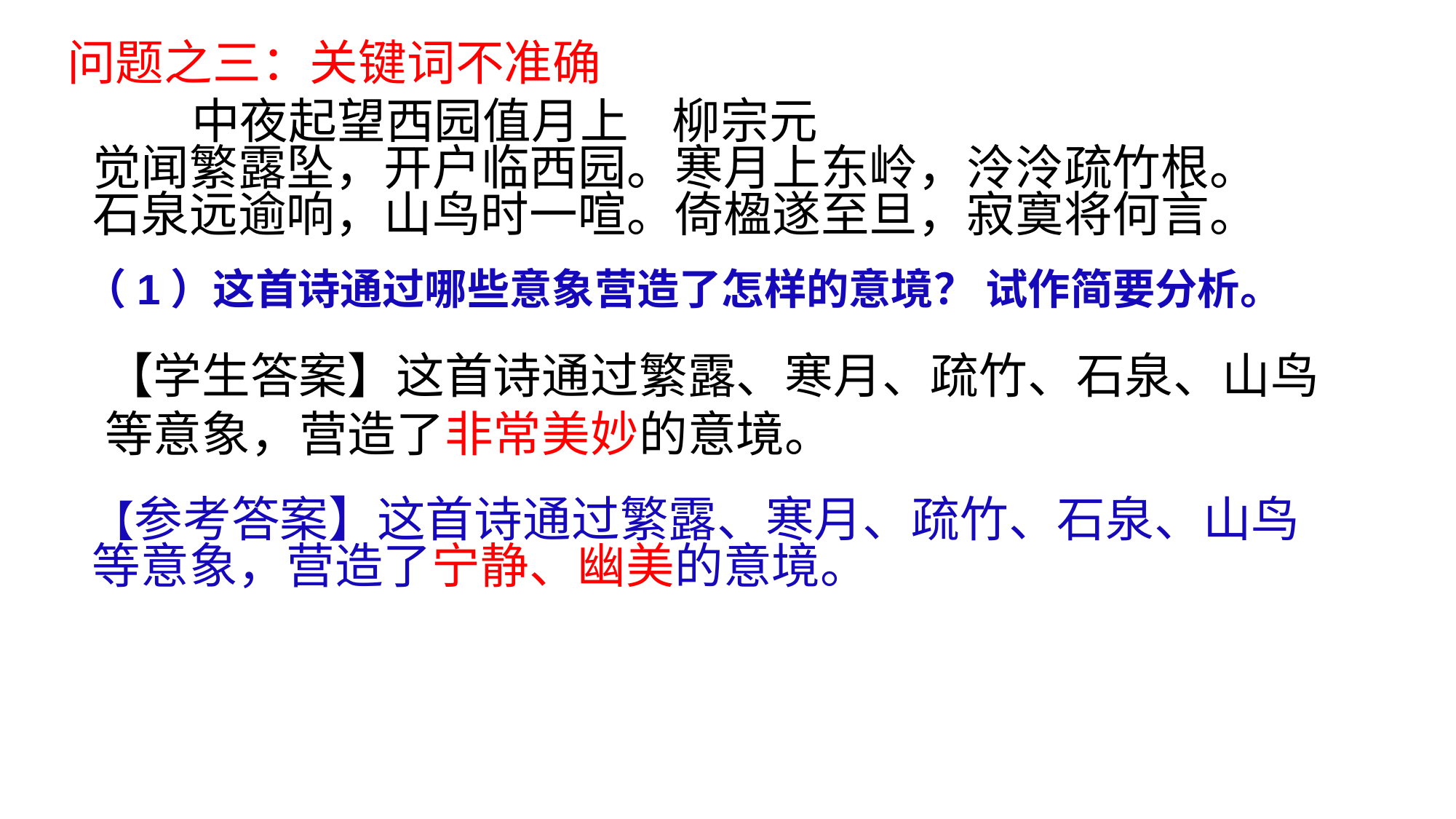

问题之三：关键词不准确
        中夜起望西园值月上    柳宗元
觉闻繁露坠，开户临西园。寒月上东岭，泠泠疏竹根。
石泉远逾响，山鸟时一喧。倚楹遂至旦，寂寞将何言。
（1）这首诗通过哪些意象营造了怎样的意境？ 试作简要分析。
【学生答案】这首诗通过繁露、寒月、疏竹、石泉、山鸟等意象，营造了非常美妙的意境。
【参考答案】这首诗通过繁露、寒月、疏竹、石泉、山鸟
等意象，营造了宁静、幽美的意境。